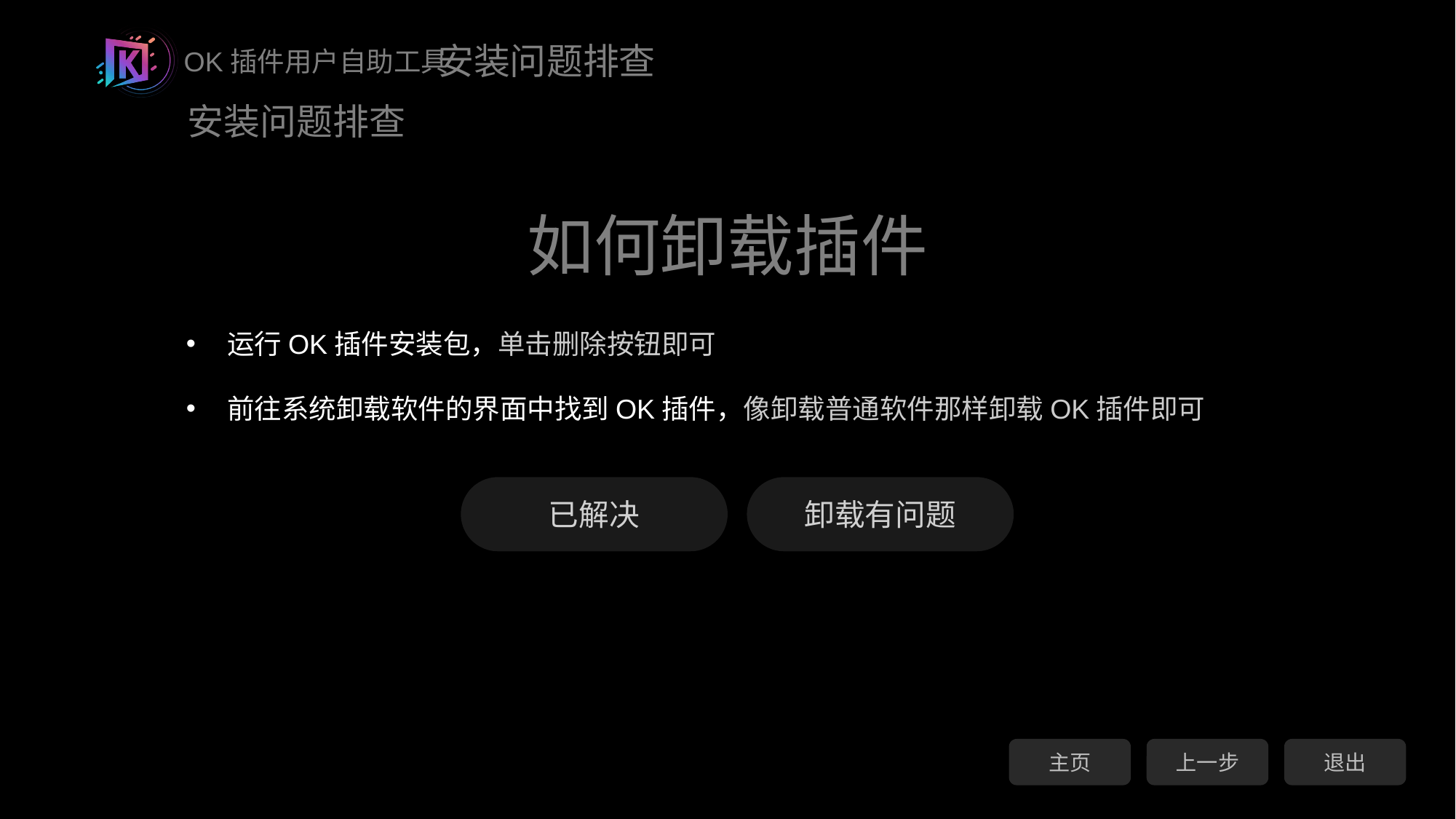

安装问题排查
如何卸载插件
运行OK插件安装包，单击删除按钮即可
前往系统卸载软件的界面中找到OK插件，像卸载普通软件那样卸载OK插件即可
已解决
卸载有问题